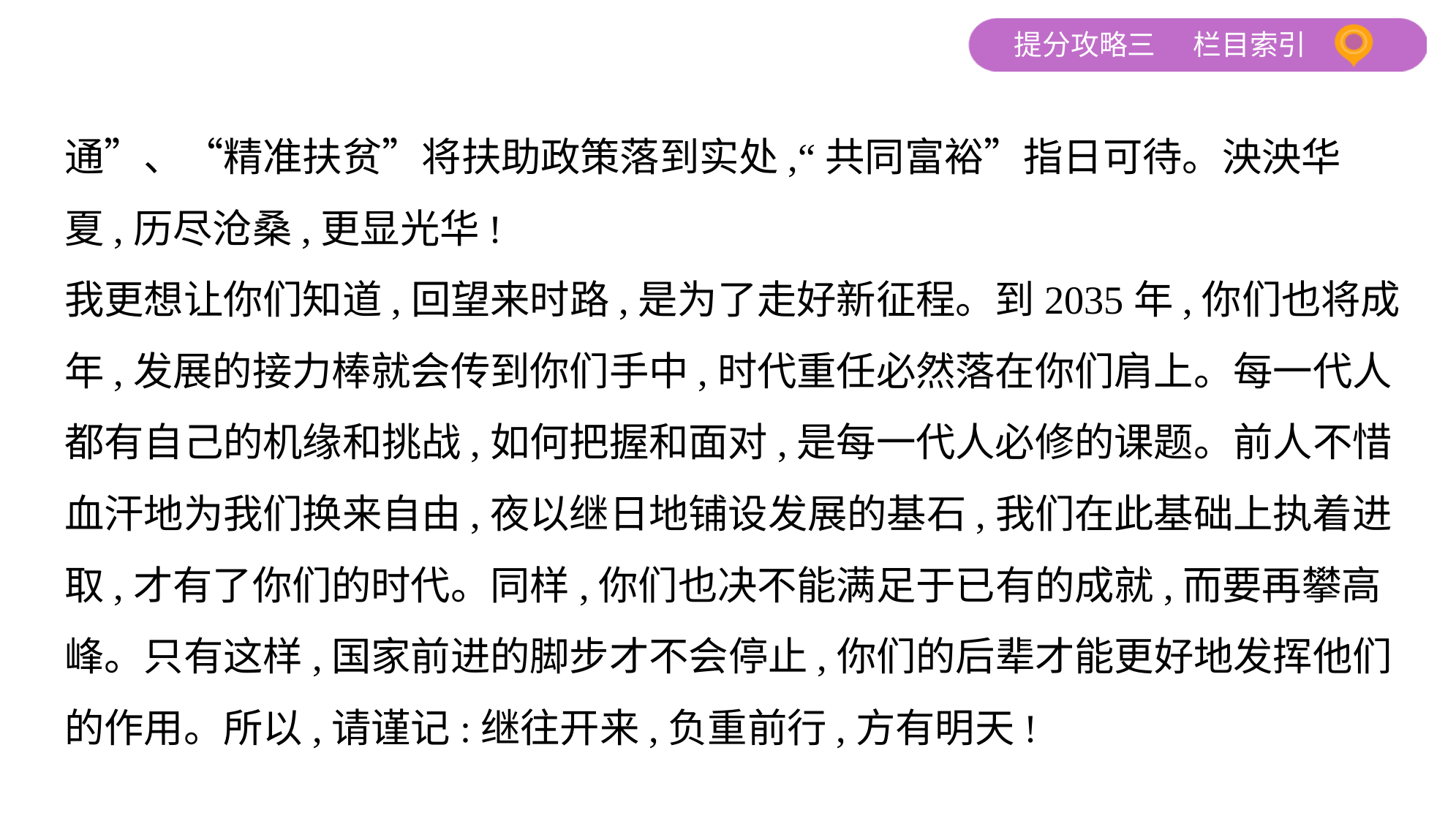

通”、“精准扶贫”将扶助政策落到实处,“共同富裕”指日可待。泱泱华
夏,历尽沧桑,更显光华!
我更想让你们知道,回望来时路,是为了走好新征程。到2035年,你们也将成
年,发展的接力棒就会传到你们手中,时代重任必然落在你们肩上。每一代人
都有自己的机缘和挑战,如何把握和面对,是每一代人必修的课题。前人不惜
血汗地为我们换来自由,夜以继日地铺设发展的基石,我们在此基础上执着进
取,才有了你们的时代。同样,你们也决不能满足于已有的成就,而要再攀高
峰。只有这样,国家前进的脚步才不会停止,你们的后辈才能更好地发挥他们
的作用。所以,请谨记:继往开来,负重前行,方有明天!